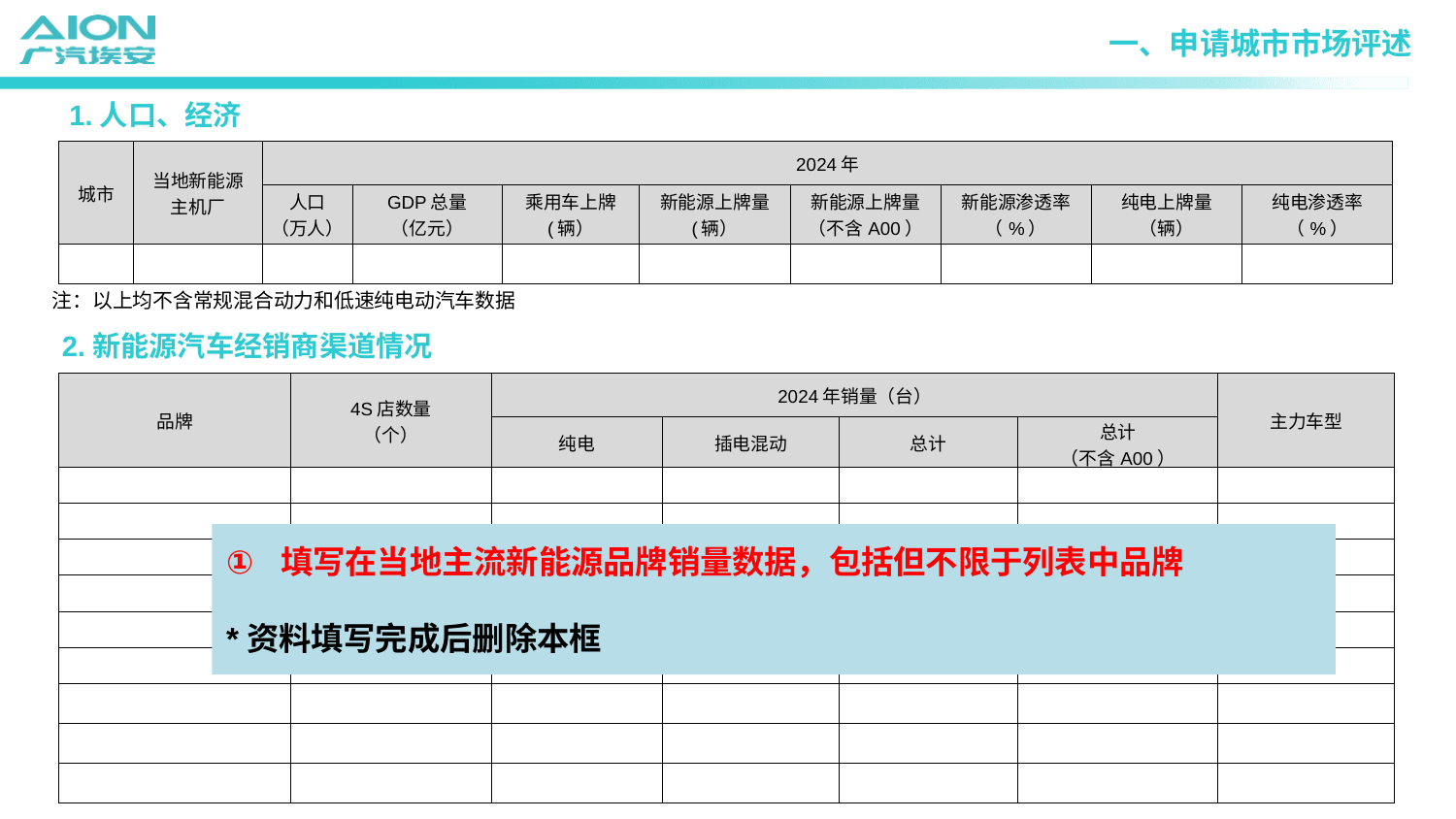

一、申请城市市场评述
1.人口、经济
| 城市 | 当地新能源 主机厂 | 2024年 |  |  |  |  |  |  |  |
| --- | --- | --- | --- | --- | --- | --- | --- | --- | --- |
|  |  | 人口 （万人） | GDP总量 （亿元） | 乘用车上牌 (辆） | 新能源上牌量 (辆） | 新能源上牌量 （不含A00） | 新能源渗透率 （%） | 纯电上牌量 （辆） | 纯电渗透率 （%） |
|  |  |  |  |  |  |  |  |  |  |
注：以上均不含常规混合动力和低速纯电动汽车数据
2.新能源汽车经销商渠道情况
| 品牌 | 4S店数量 （个） | 2024年销量（台） |  |  |  | 主力车型 |
| --- | --- | --- | --- | --- | --- | --- |
|  |  | 纯电 | 插电混动 | 总计 | 总计 （不含A00） |  |
|  |  |  |  |  |  |  |
|  |  |  |  |  |  |  |
|  |  |  |  |  |  |  |
|  |  |  |  |  |  |  |
|  |  |  |  |  |  |  |
|  |  |  |  |  |  |  |
|  |  |  |  |  |  |  |
|  |  |  |  |  |  |  |
|  |  |  |  |  |  |  |
填写在当地主流新能源品牌销量数据，包括但不限于列表中品牌

*资料填写完成后删除本框